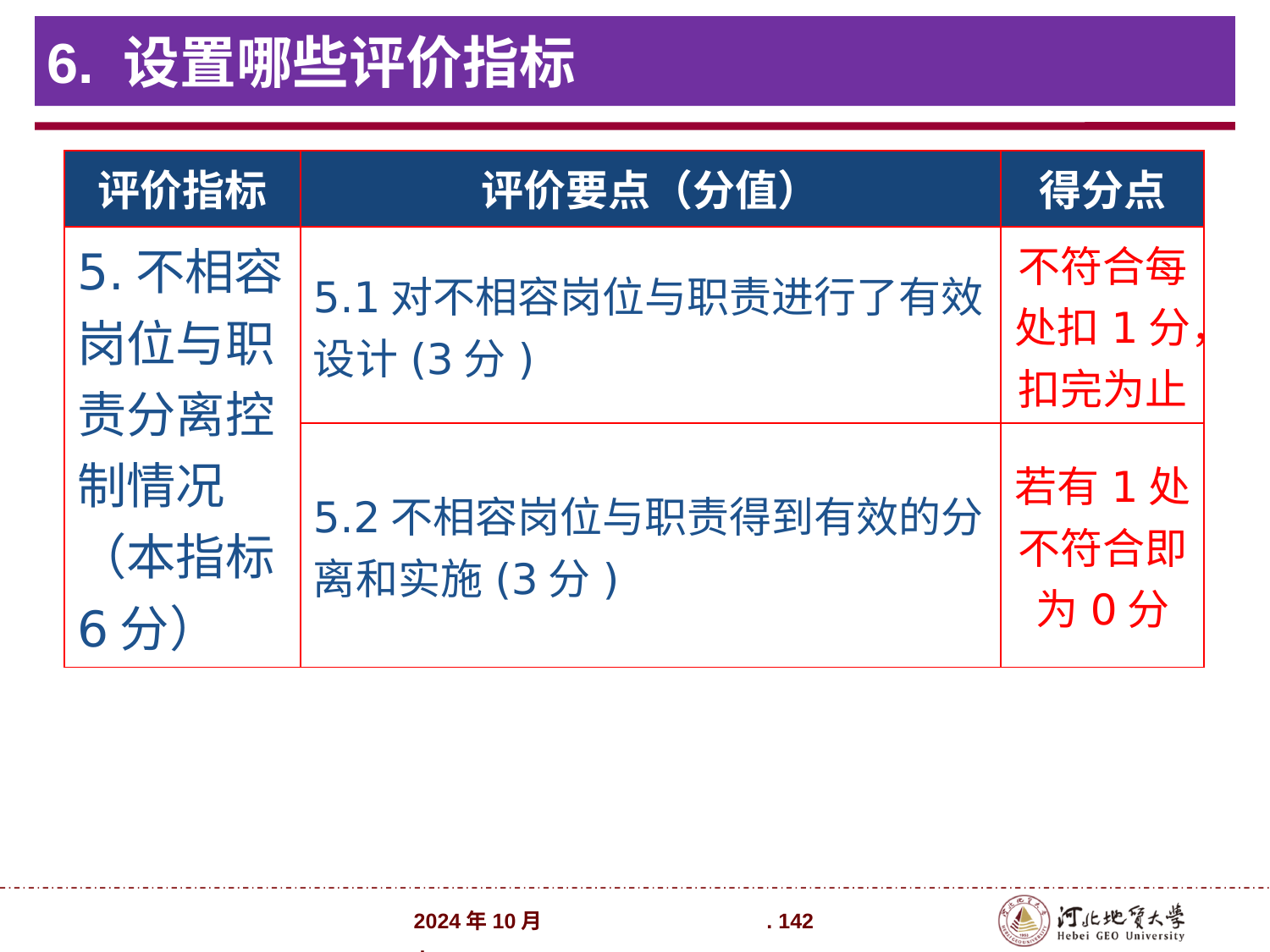

# 6. 设置哪些评价指标
| 评价指标 | 评价要点（分值） | 得分点 |
| --- | --- | --- |
| 5.不相容岗位与职责分离控制情况（本指标6分） | 5.1对不相容岗位与职责进行了有效设计(3分) | 不符合每处扣1分，扣完为止 |
|  | 5.2不相容岗位与职责得到有效的分离和实施(3分) | 若有1处不符合即为0分 |
2024年10月                                             . 142 .